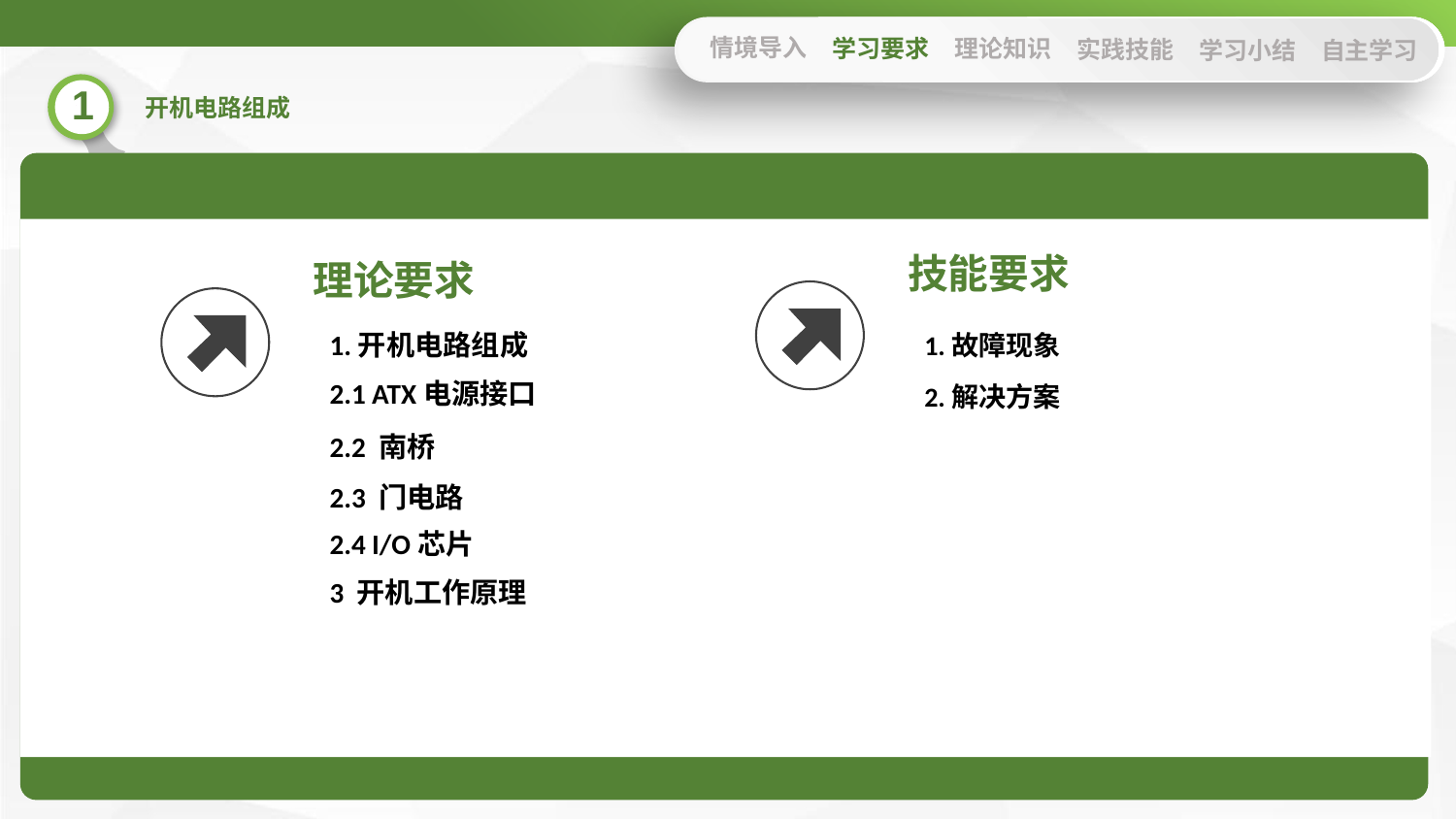

情境导入
学习要求
理论知识
实践技能
学习小结
自主学习

技能要求

理论要求

1.开机电路组成
1.故障现象
2.1 ATX电源接口
2.解决方案
2.2 南桥
2.3 门电路
2.4 I/O芯片
3 开机工作原理